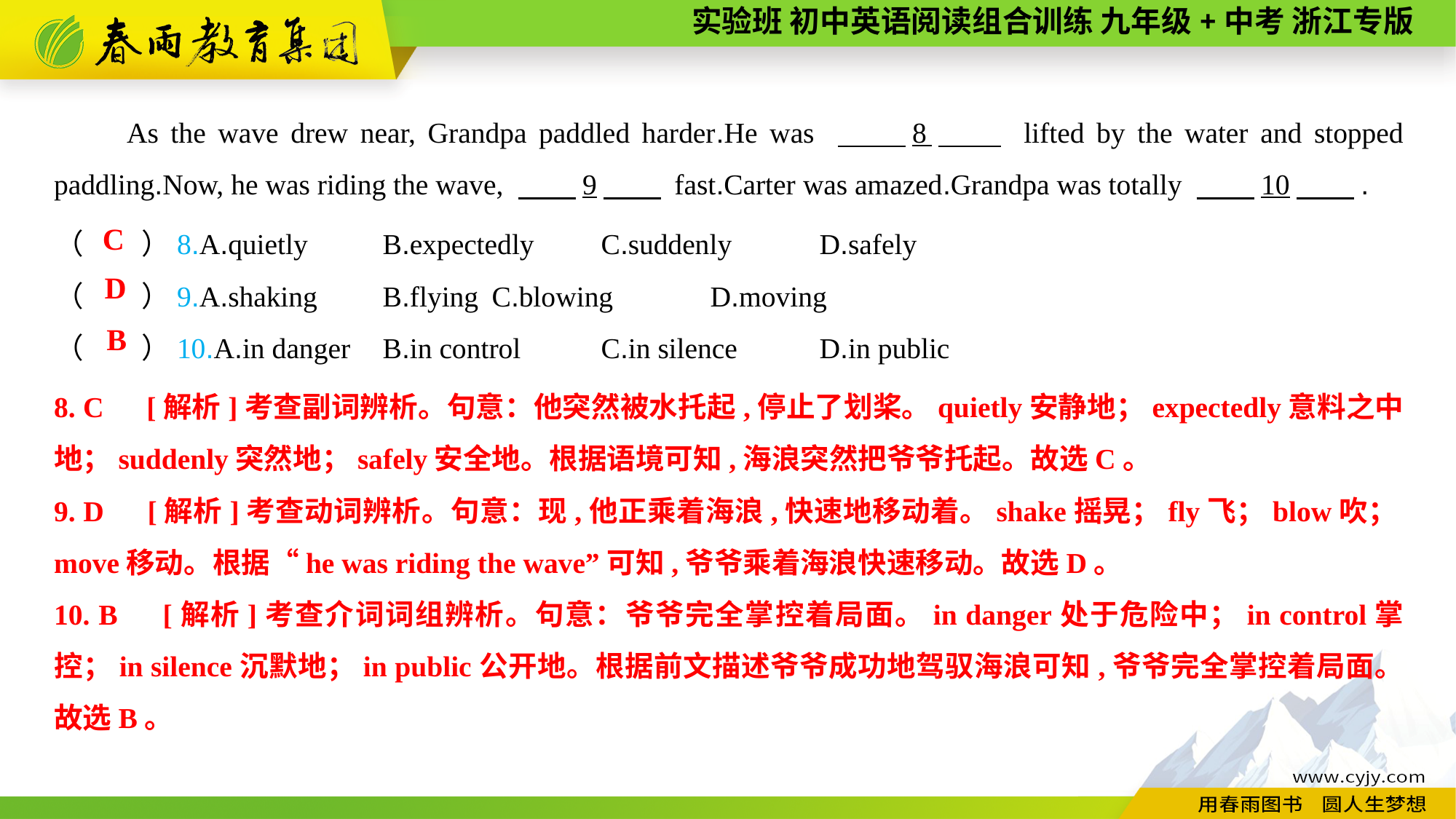

As the wave drew near, Grandpa paddled harder.He was 　　8　　 lifted by the water and stopped paddling.Now, he was riding the wave, 　　9　　 fast.Carter was amazed.Grandpa was totally 　　10　　.
（　　）8.A.quietly	B.expectedly	C.suddenly	D.safely
（　　）9.A.shaking	B.flying	C.blowing	D.moving
（　　）10.A.in danger	B.in control	C.in silence	D.in public
C
D
B
8. C　[解析]考查副词辨析。句意：他突然被水托起,停止了划桨。quietly安静地；expectedly意料之中地；suddenly突然地；safely安全地。根据语境可知,海浪突然把爷爷托起。故选C。
9. D　[解析]考查动词辨析。句意：现,他正乘着海浪,快速地移动着。shake摇晃；fly飞；blow吹；move移动。根据“he was riding the wave”可知,爷爷乘着海浪快速移动。故选D。
10. B　[解析]考查介词词组辨析。句意：爷爷完全掌控着局面。in danger处于危险中；in control掌控；in silence沉默地；in public公开地。根据前文描述爷爷成功地驾驭海浪可知,爷爷完全掌控着局面。故选B。